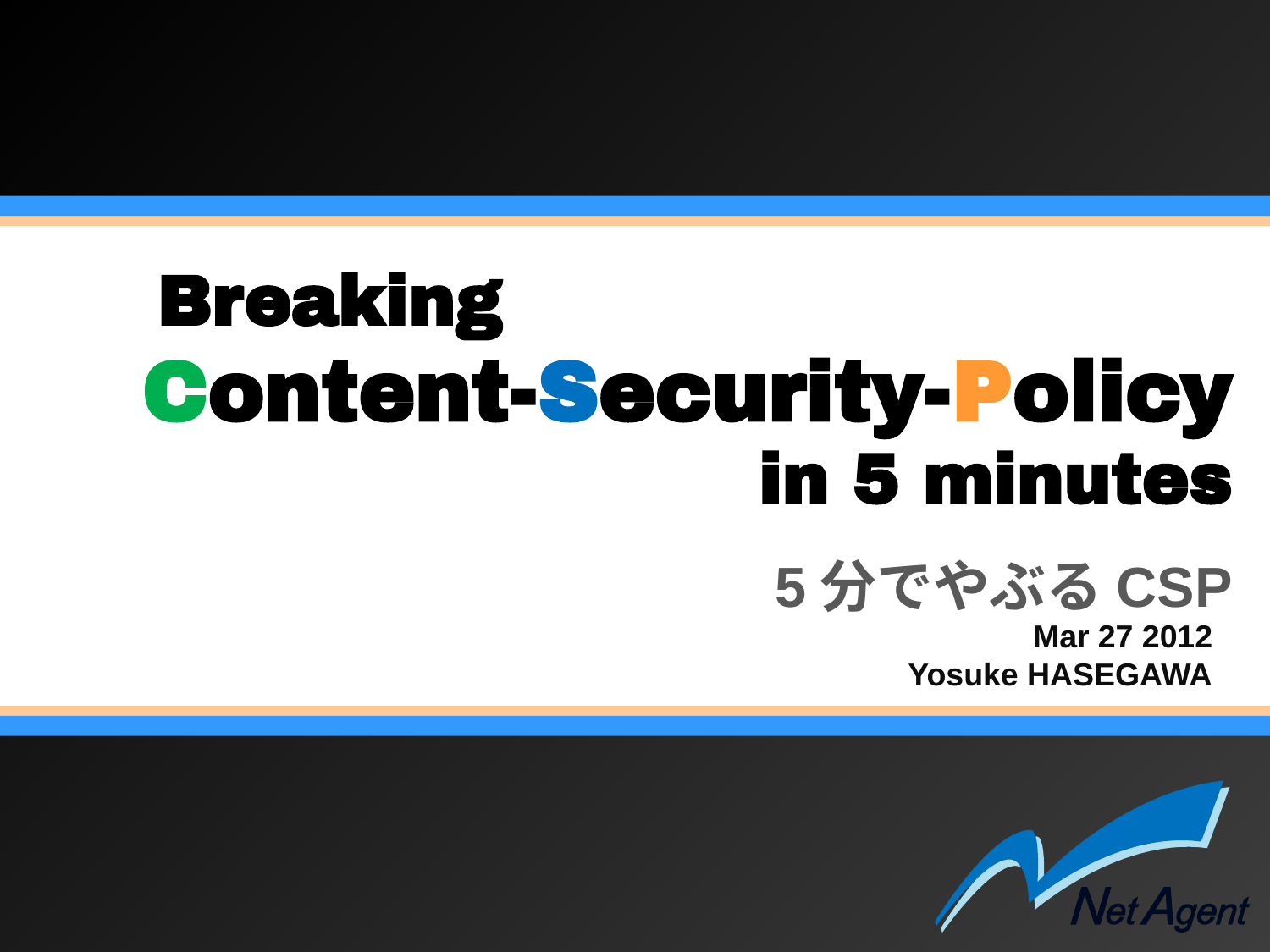

Breaking
# Content-Security-Policy
in 5 minutes
5分でやぶるCSP
Mar 27 2012
Yosuke HASEGAWA